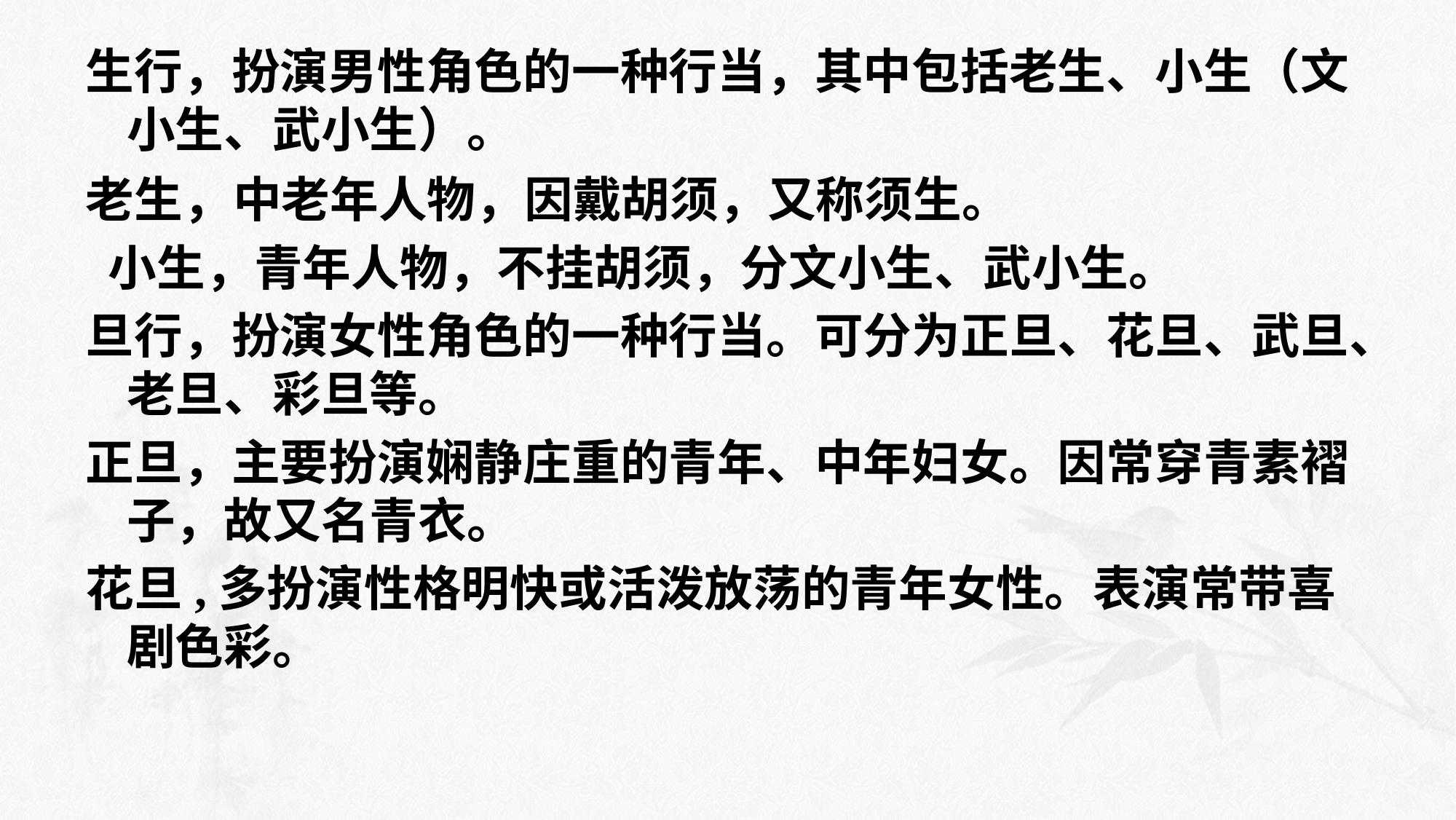

#
生行，扮演男性角色的一种行当，其中包括老生、小生（文小生、武小生）。
老生，中老年人物，因戴胡须，又称须生。
 小生，青年人物，不挂胡须，分文小生、武小生。
旦行，扮演女性角色的一种行当。可分为正旦、花旦、武旦、老旦、彩旦等。
正旦，主要扮演娴静庄重的青年、中年妇女。因常穿青素褶子，故又名青衣。
花旦,多扮演性格明快或活泼放荡的青年女性。表演常带喜剧色彩。